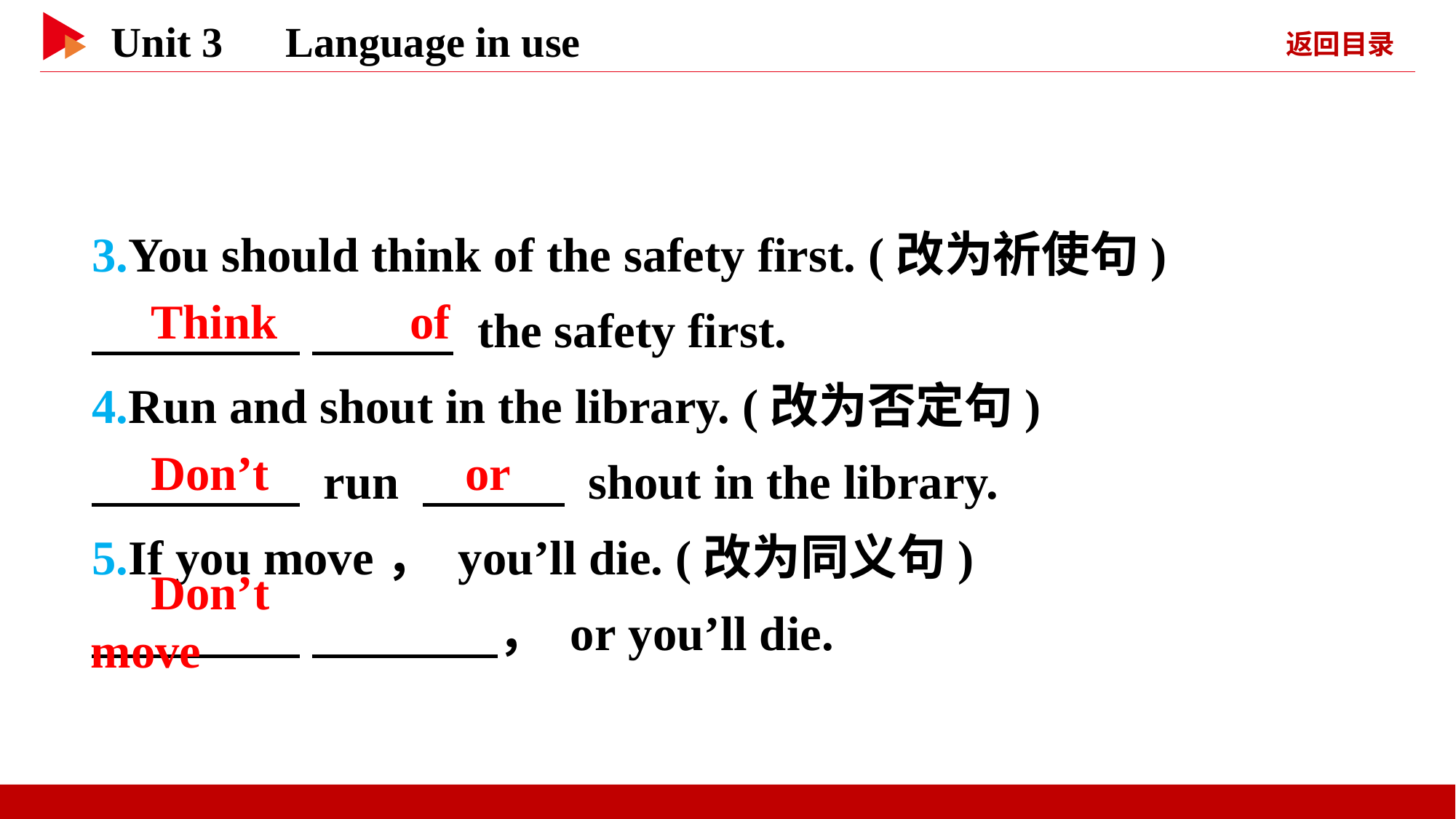

3.You should think of the safety first. (改为祈使句)
　          　 　    　 the safety first.
4.Run and shout in the library. (改为否定句)
　          　 run 　    　 shout in the library.
5.If you move， you’ll die. (改为同义句)
　          　 　        　， or you’ll die.
　Think　 　of
　Don’t
　or
　Don’t　 　move